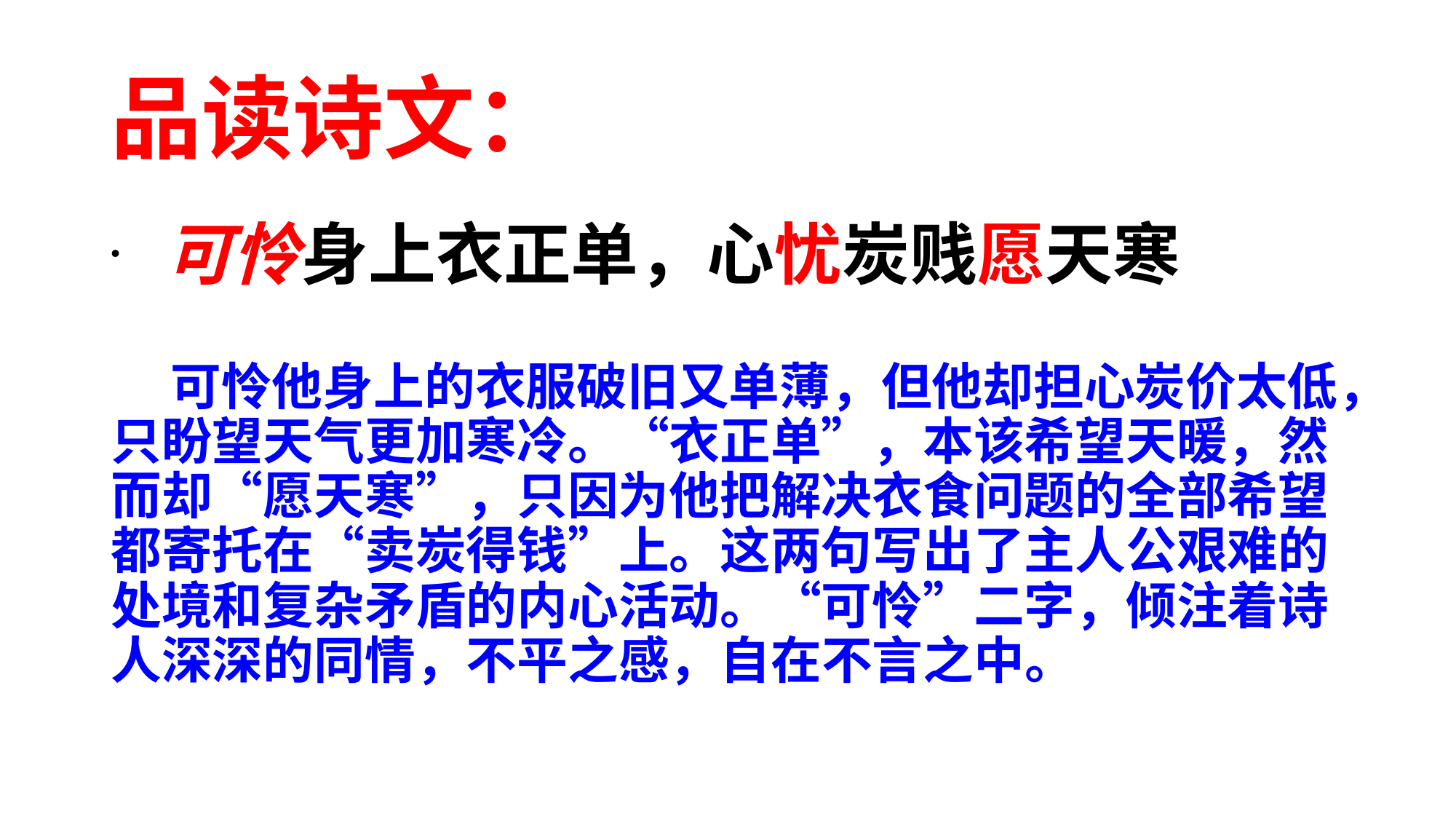

# 品读诗文：

　可怜身上衣正单，心忧炭贱愿天寒

     可怜他身上的衣服破旧又单薄，但他却担心炭价太低，只盼望天气更加寒冷。“衣正单”，本该希望天暖，然而却“愿天寒”，只因为他把解决衣食问题的全部希望都寄托在“卖炭得钱”上。这两句写出了主人公艰难的处境和复杂矛盾的内心活动。“可怜”二字，倾注着诗人深深的同情，不平之感，自在不言之中。